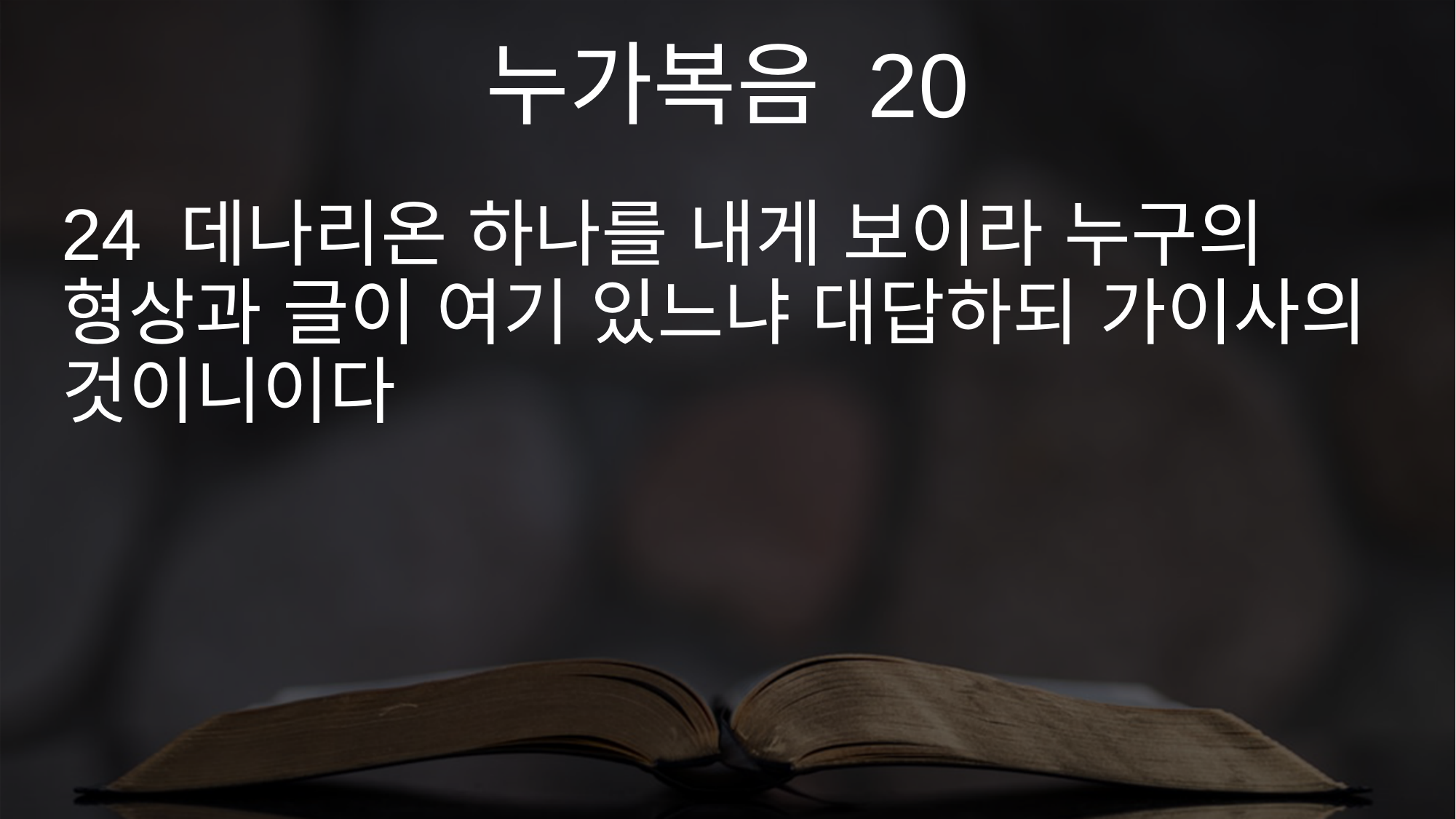

누가복음 20
24 데나리온 하나를 내게 보이라 누구의 형상과 글이 여기 있느냐 대답하되 가이사의 것이니이다